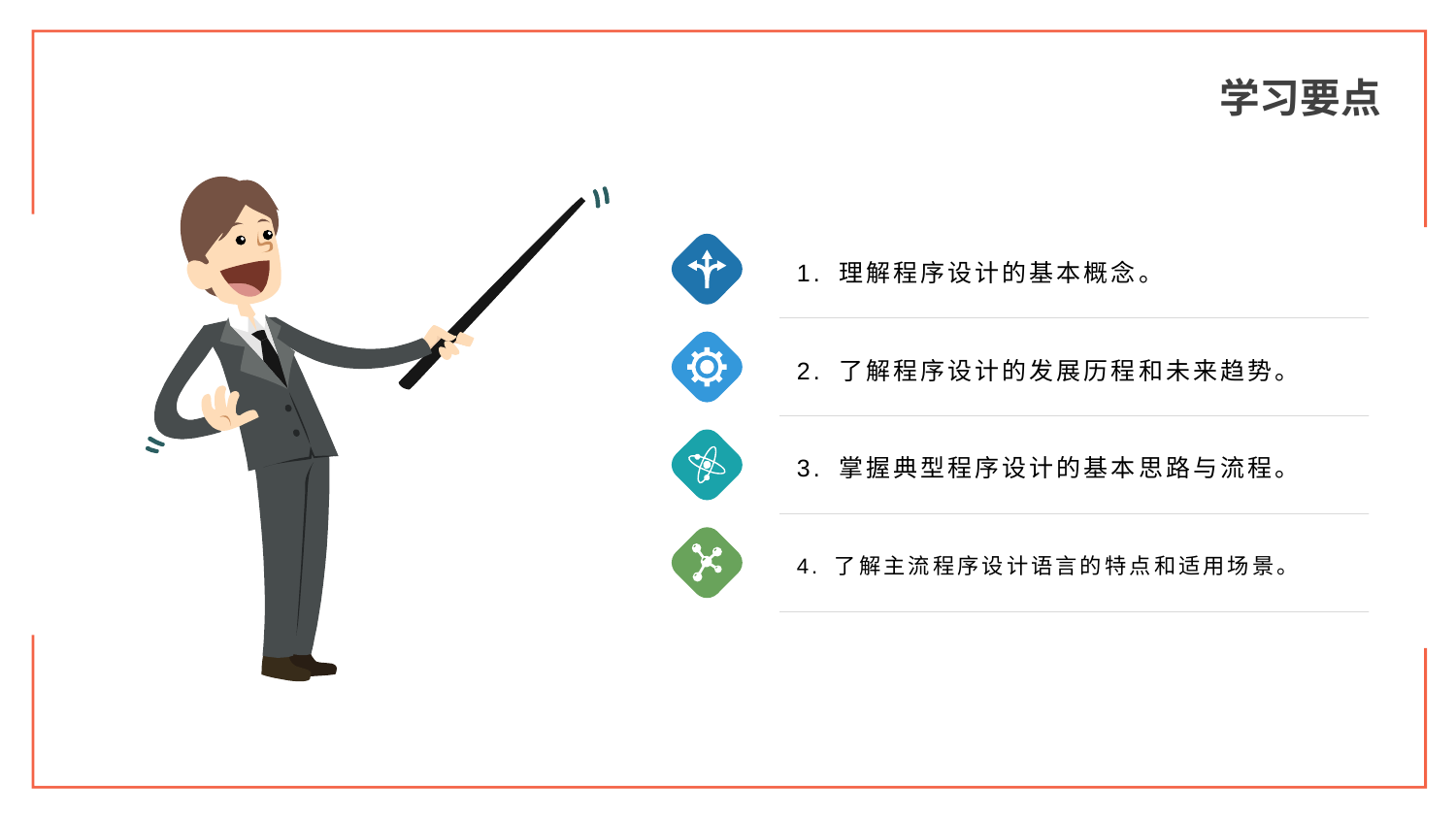

学习要点

1. 理解程序设计的基本概念。

2. 了解程序设计的发展历程和未来趋势。

3. 掌握典型程序设计的基本思路与流程。

4. 了解主流程序设计语言的特点和适用场景。